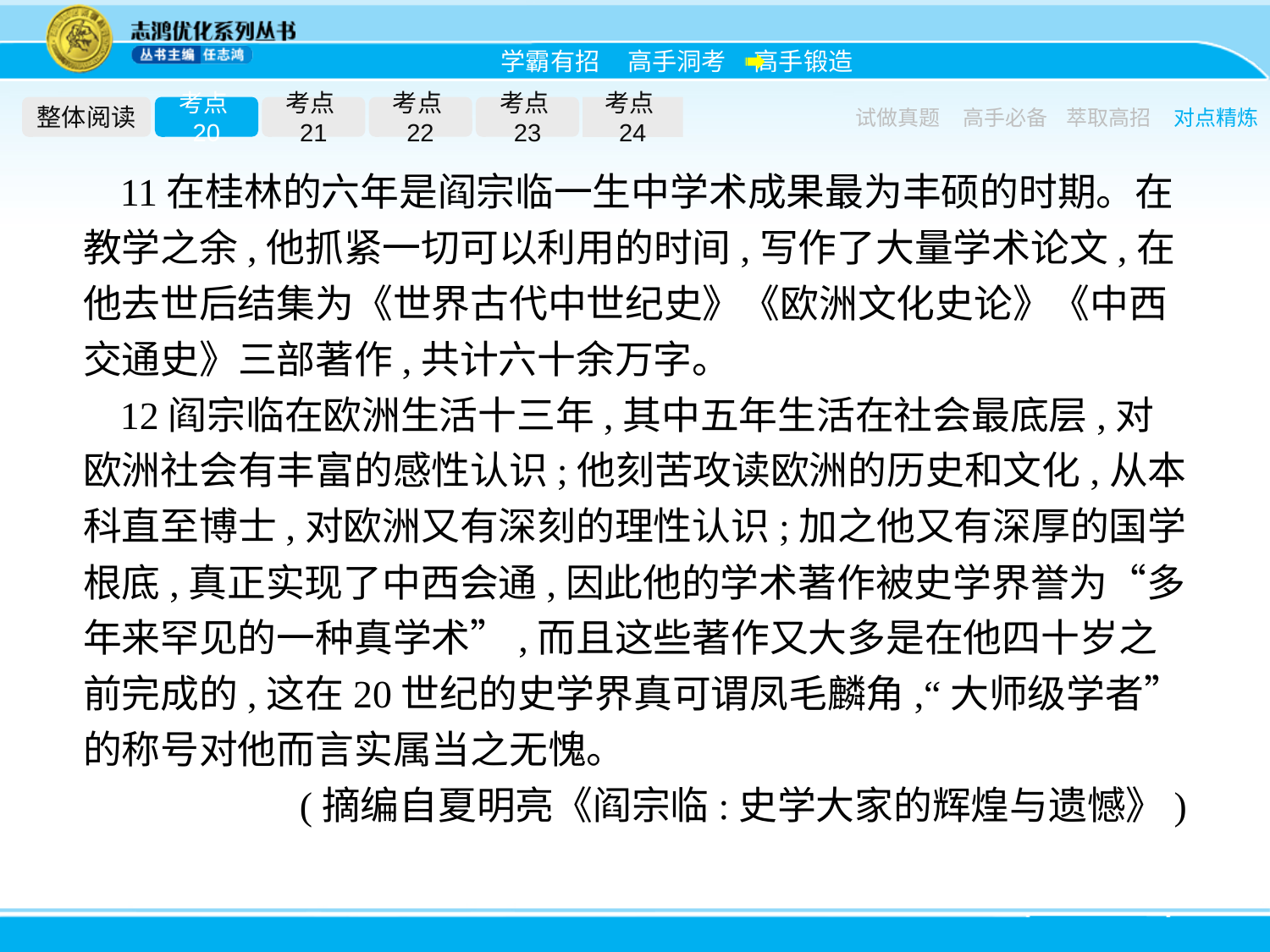

整体阅读
考点20
考点21
考点22
考点23
考点24
试做真题
高手必备
萃取高招
对点精炼
11在桂林的六年是阎宗临一生中学术成果最为丰硕的时期。在教学之余,他抓紧一切可以利用的时间,写作了大量学术论文,在他去世后结集为《世界古代中世纪史》《欧洲文化史论》《中西交通史》三部著作,共计六十余万字。
12阎宗临在欧洲生活十三年,其中五年生活在社会最底层,对欧洲社会有丰富的感性认识;他刻苦攻读欧洲的历史和文化,从本科直至博士,对欧洲又有深刻的理性认识;加之他又有深厚的国学根底,真正实现了中西会通,因此他的学术著作被史学界誉为“多年来罕见的一种真学术”,而且这些著作又大多是在他四十岁之前完成的,这在20世纪的史学界真可谓凤毛麟角,“大师级学者”的称号对他而言实属当之无愧。
(摘编自夏明亮《阎宗临:史学大家的辉煌与遗憾》)